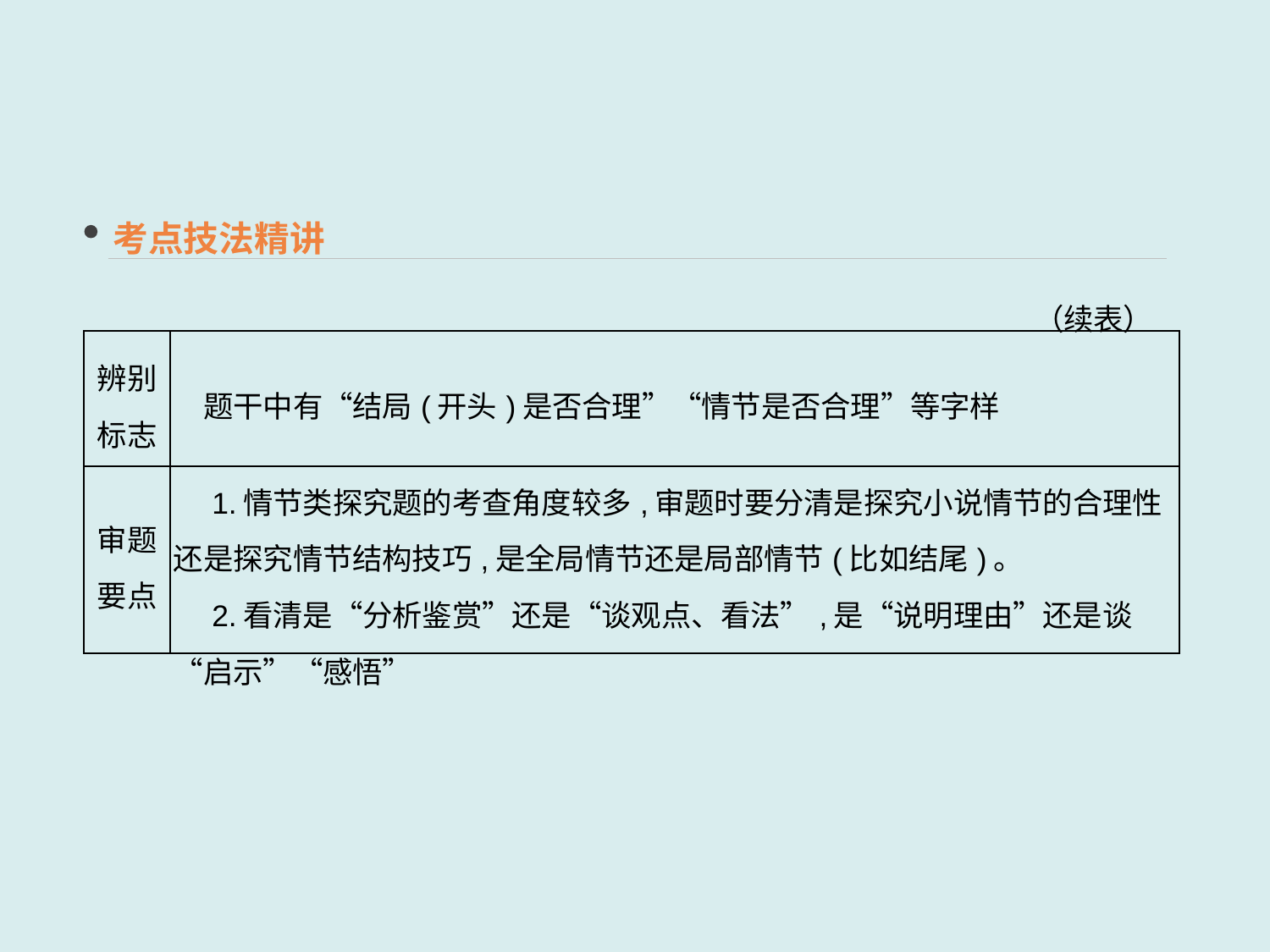

考点技法精讲

（续表）
| 辨别 标志 | 题干中有“结局(开头)是否合理”“情节是否合理”等字样 |
| --- | --- |
| 审题 要点 | 1.情节类探究题的考查角度较多,审题时要分清是探究小说情节的合理性还是探究情节结构技巧,是全局情节还是局部情节(比如结尾)。 　2.看清是“分析鉴赏”还是“谈观点、看法”,是“说明理由”还是谈“启示”“感悟” |